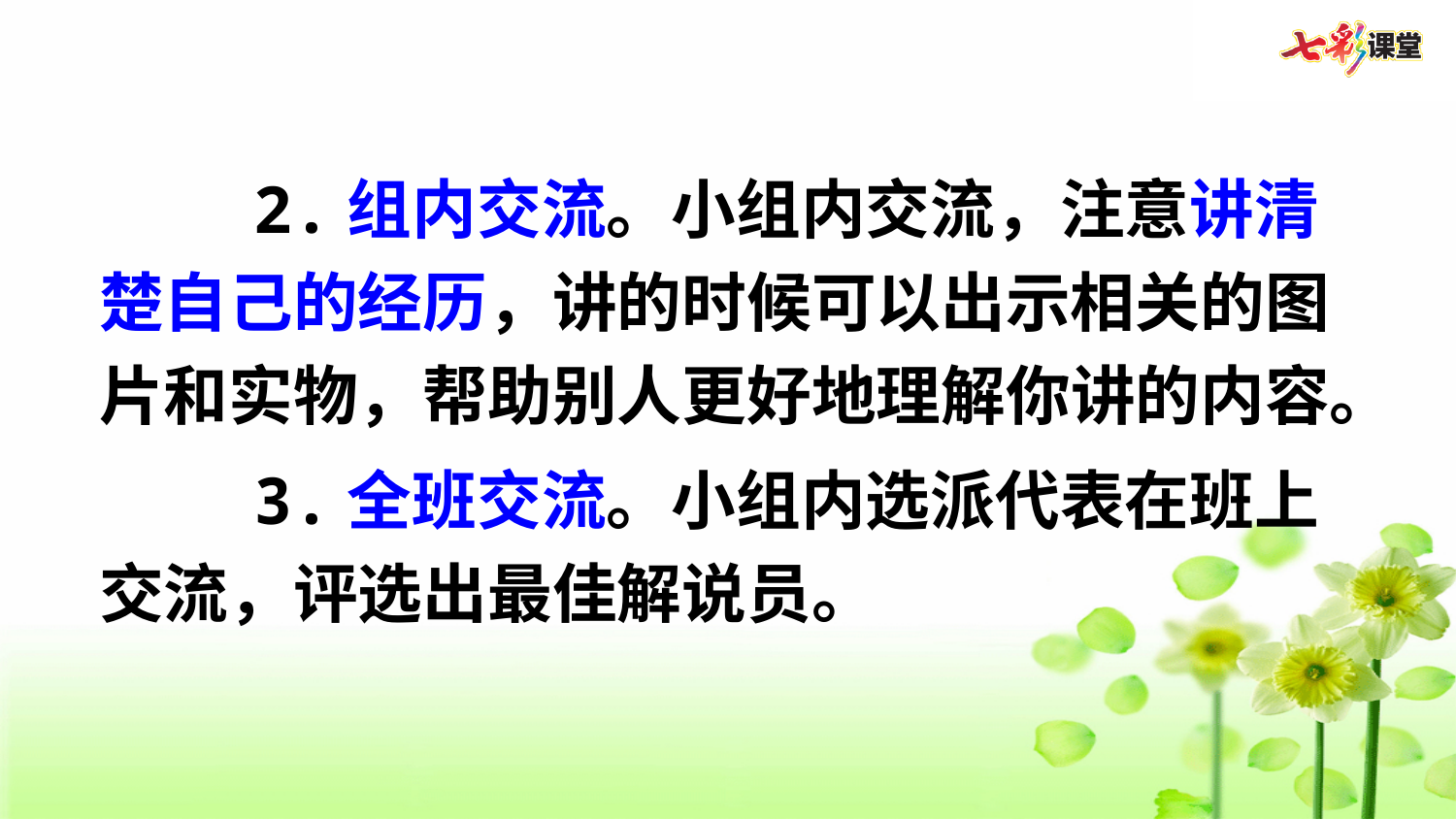

2.组内交流。小组内交流，注意讲清楚自己的经历，讲的时候可以出示相关的图片和实物，帮助别人更好地理解你讲的内容。
    3.全班交流。小组内选派代表在班上交流，评选出最佳解说员。